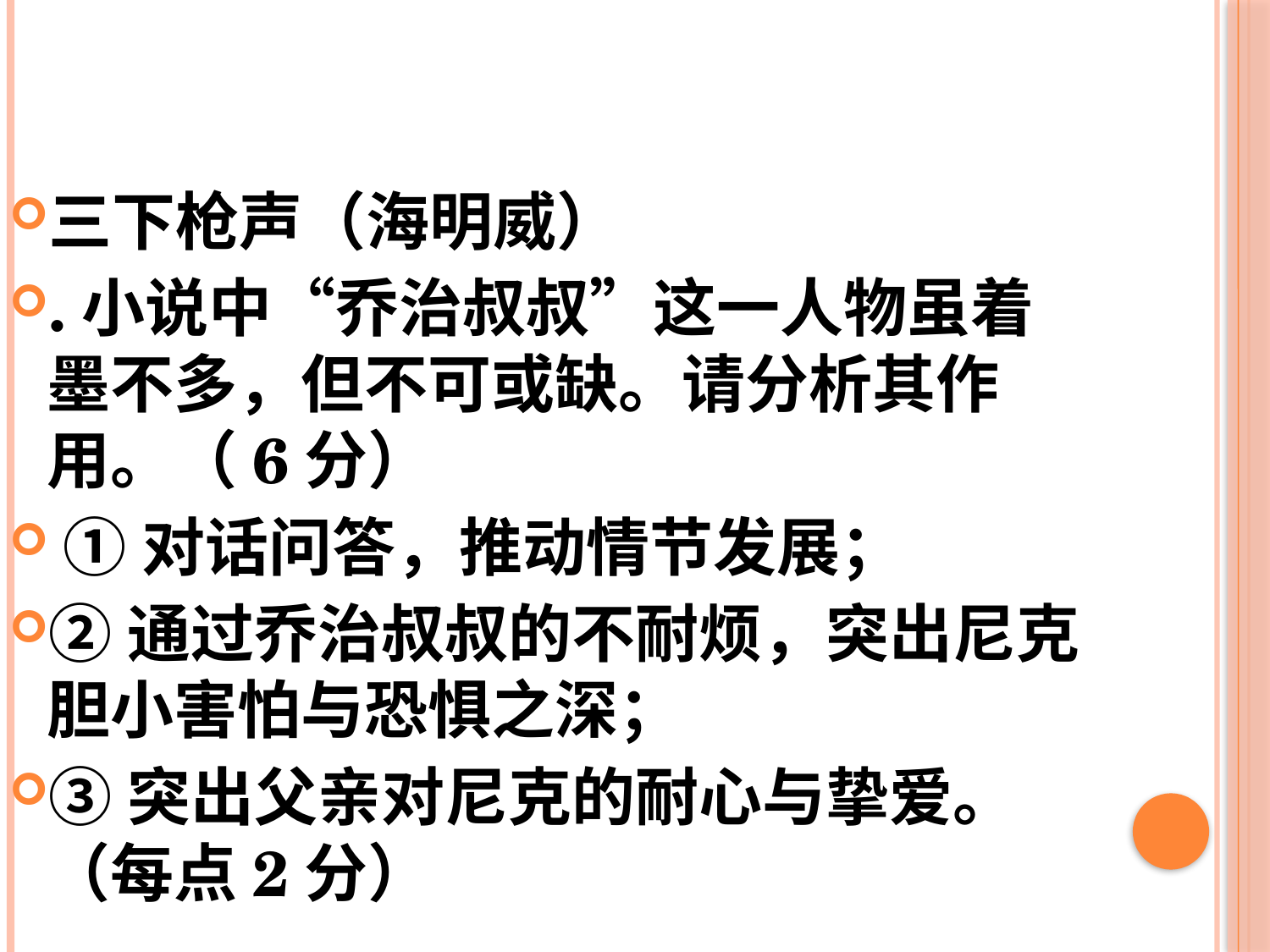

#
三下枪声（海明威）
.小说中“乔治叔叔”这一人物虽着墨不多，但不可或缺。请分析其作用。（6分）
 ①对话问答，推动情节发展；
②通过乔治叔叔的不耐烦，突出尼克胆小害怕与恐惧之深；
③突出父亲对尼克的耐心与挚爱。（每点2分）